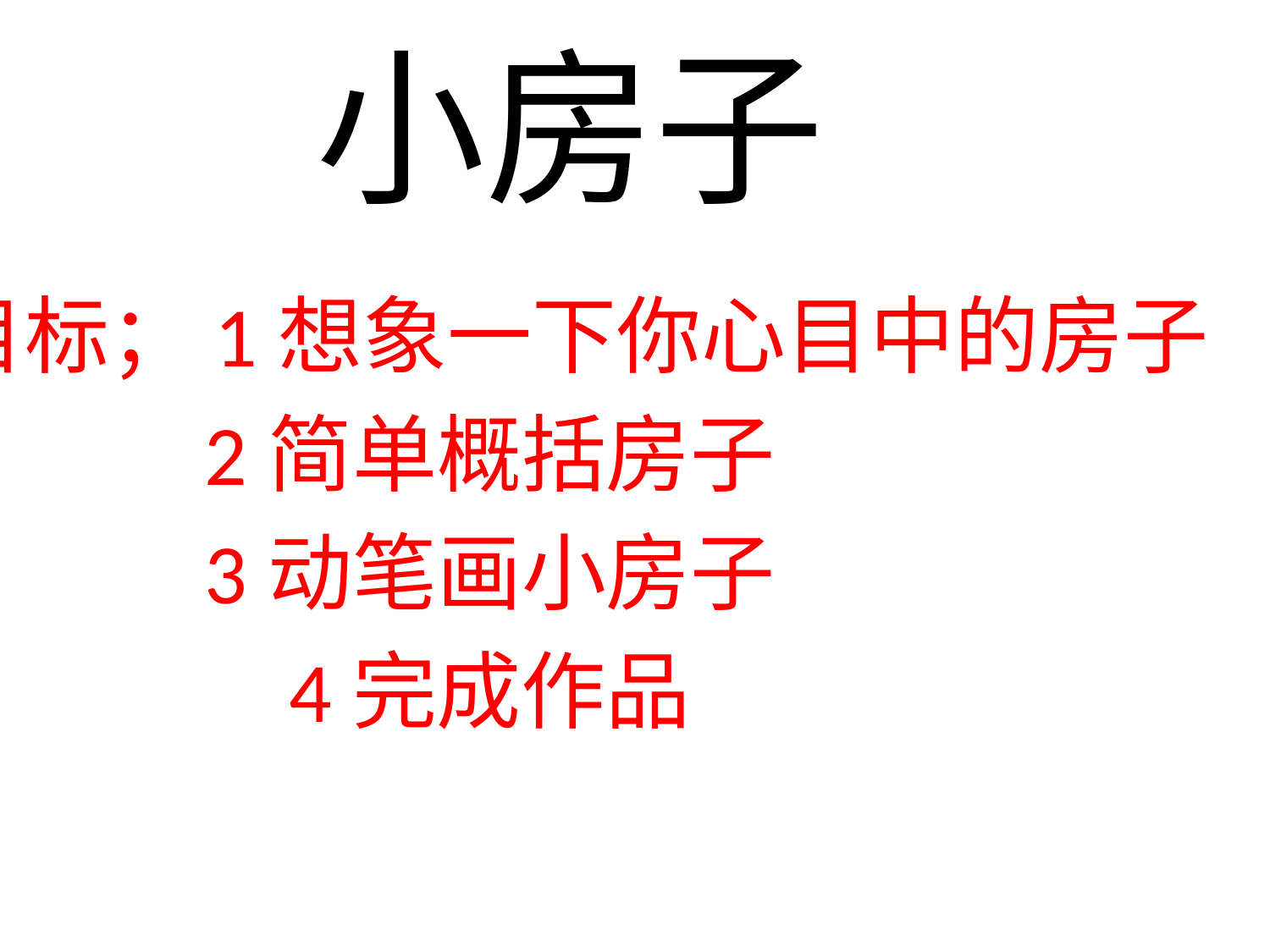

# 小房子
教学目标；1想象一下你心目中的房子
2简单概括房子
3动笔画小房子
4完成作品